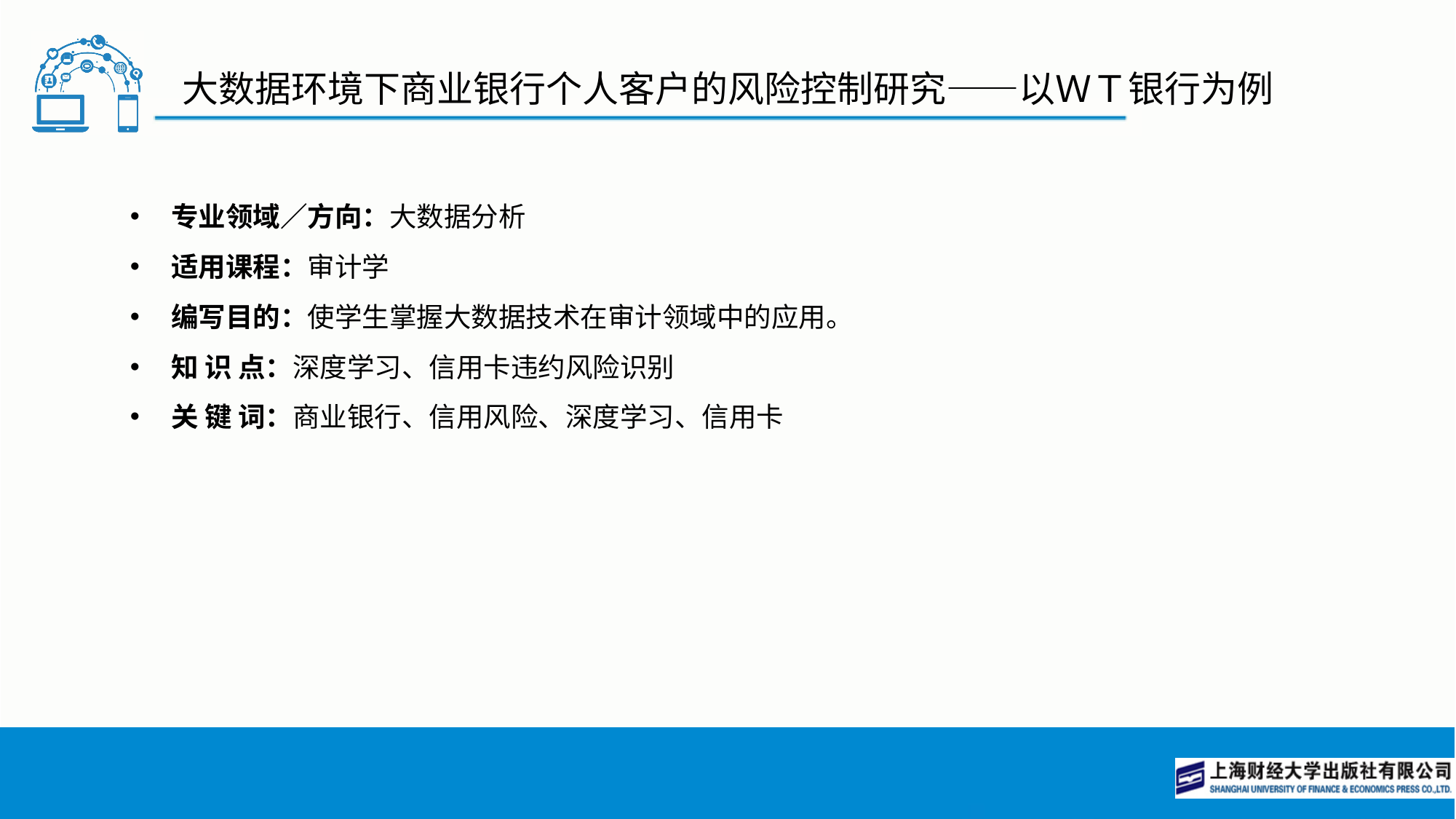

# 大数据环境下商业银行个人客户的风险控制研究——以ＷＴ银行为例
专业领域／方向：大数据分析
适用课程：审计学
编写目的：使学生掌握大数据技术在审计领域中的应用。
知 识 点：深度学习、信用卡违约风险识别
关 键 词：商业银行、信用风险、深度学习、信用卡